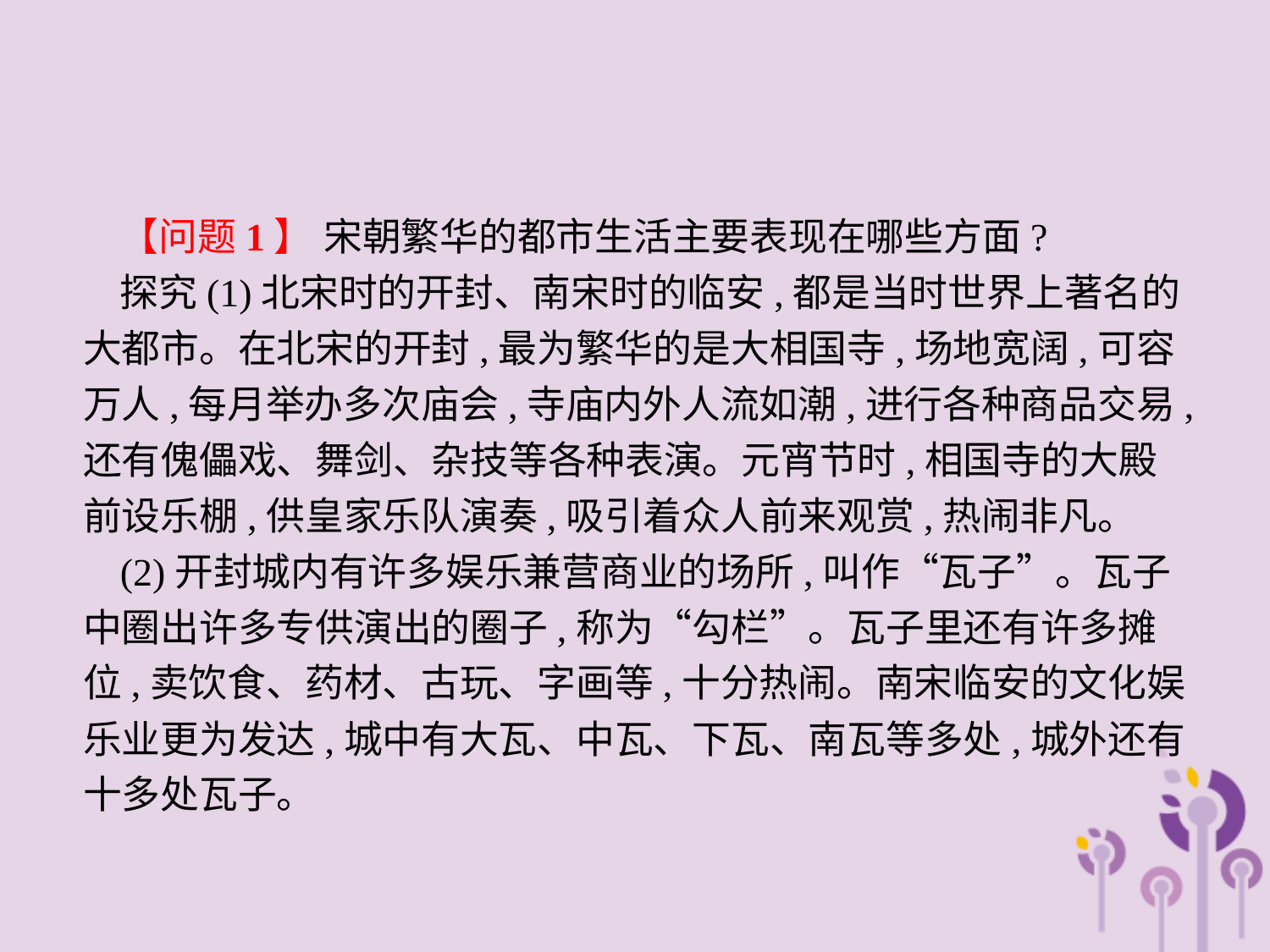

【问题1】 宋朝繁华的都市生活主要表现在哪些方面?
探究(1)北宋时的开封、南宋时的临安,都是当时世界上著名的大都市。在北宋的开封,最为繁华的是大相国寺,场地宽阔,可容万人,每月举办多次庙会,寺庙内外人流如潮,进行各种商品交易,还有傀儡戏、舞剑、杂技等各种表演。元宵节时,相国寺的大殿前设乐棚,供皇家乐队演奏,吸引着众人前来观赏,热闹非凡。
(2)开封城内有许多娱乐兼营商业的场所,叫作“瓦子”。瓦子中圈出许多专供演出的圈子,称为“勾栏”。瓦子里还有许多摊位,卖饮食、药材、古玩、字画等,十分热闹。南宋临安的文化娱乐业更为发达,城中有大瓦、中瓦、下瓦、南瓦等多处,城外还有十多处瓦子。